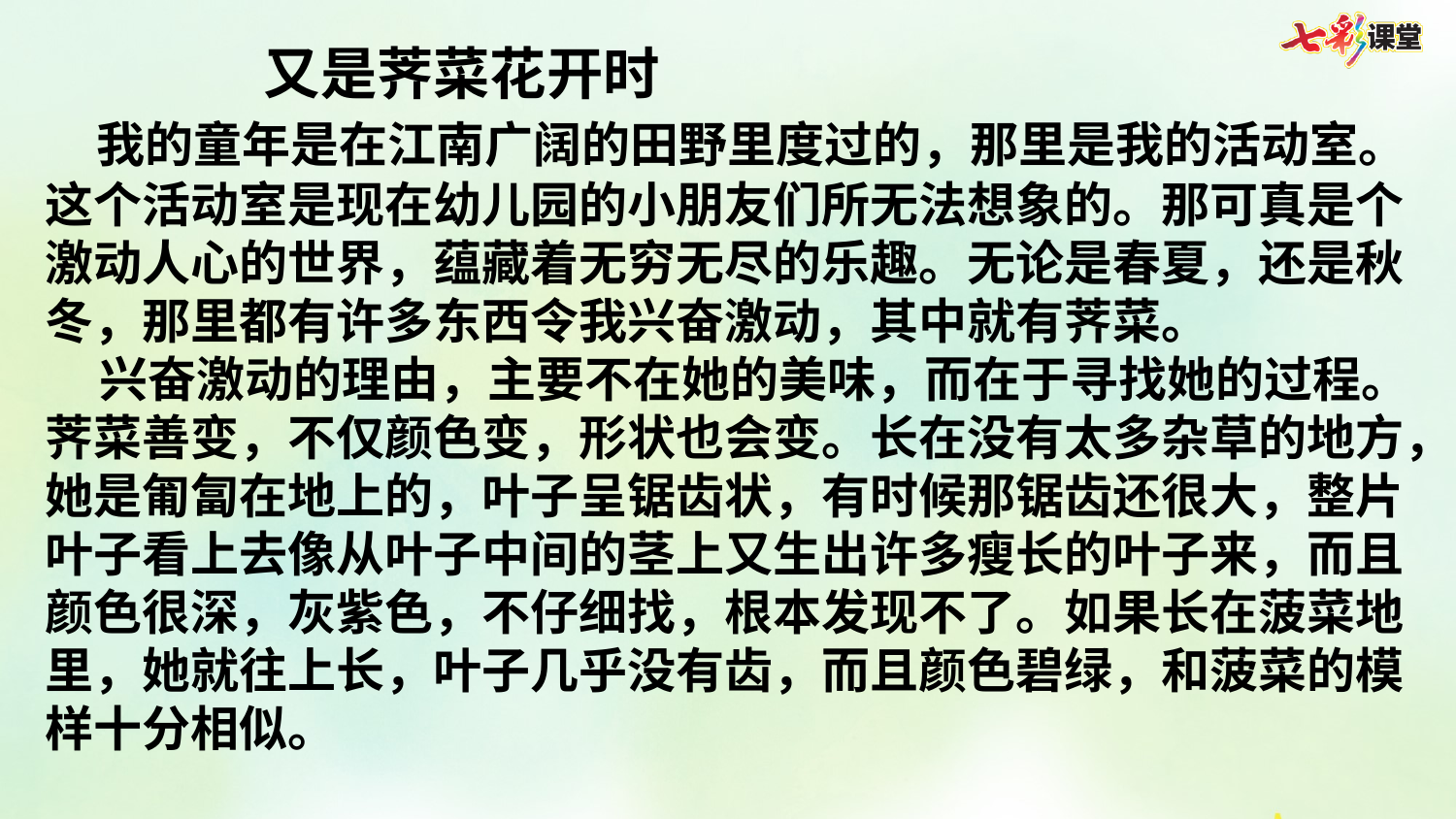

又是荠菜花开时
   我的童年是在江南广阔的田野里度过的，那里是我的活动室。这个活动室是现在幼儿园的小朋友们所无法想象的。那可真是个激动人心的世界，蕴藏着无穷无尽的乐趣。无论是春夏，还是秋冬，那里都有许多东西令我兴奋激动，其中就有荠菜。
    兴奋激动的理由，主要不在她的美味，而在于寻找她的过程。荠菜善变，不仅颜色变，形状也会变。长在没有太多杂草的地方，她是匍匐在地上的，叶子呈锯齿状，有时候那锯齿还很大，整片叶子看上去像从叶子中间的茎上又生出许多瘦长的叶子来，而且颜色很深，灰紫色，不仔细找，根本发现不了。如果长在菠菜地里，她就往上长，叶子几乎没有齿，而且颜色碧绿，和菠菜的模样十分相似。